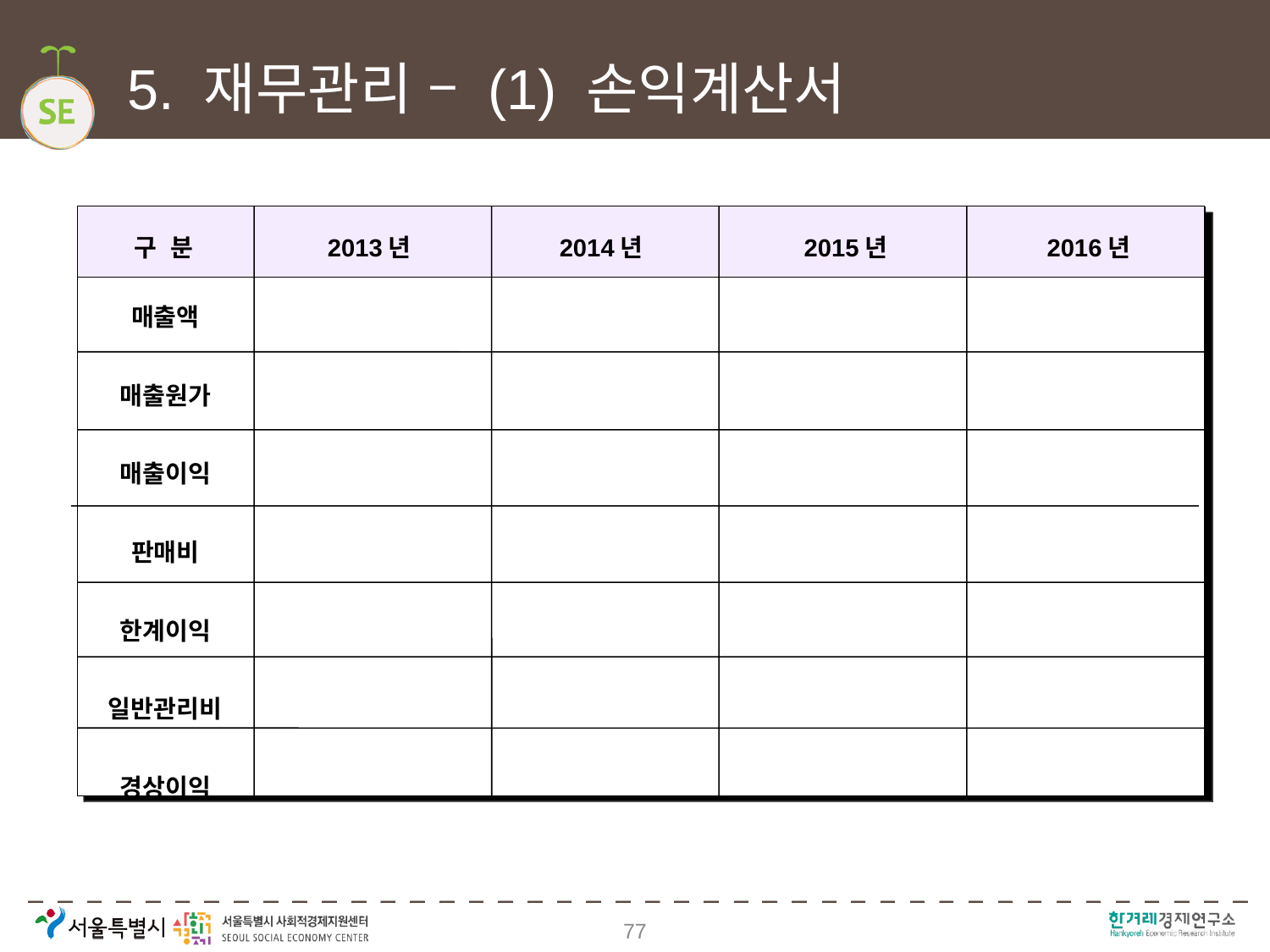

# 5. 재무관리 – (1) 손익계산서

구  분
2013년
2014년
2015년
2016년
매출액
매출원가
매출이익
판매비
한계이익
일반관리비
경상이익

77